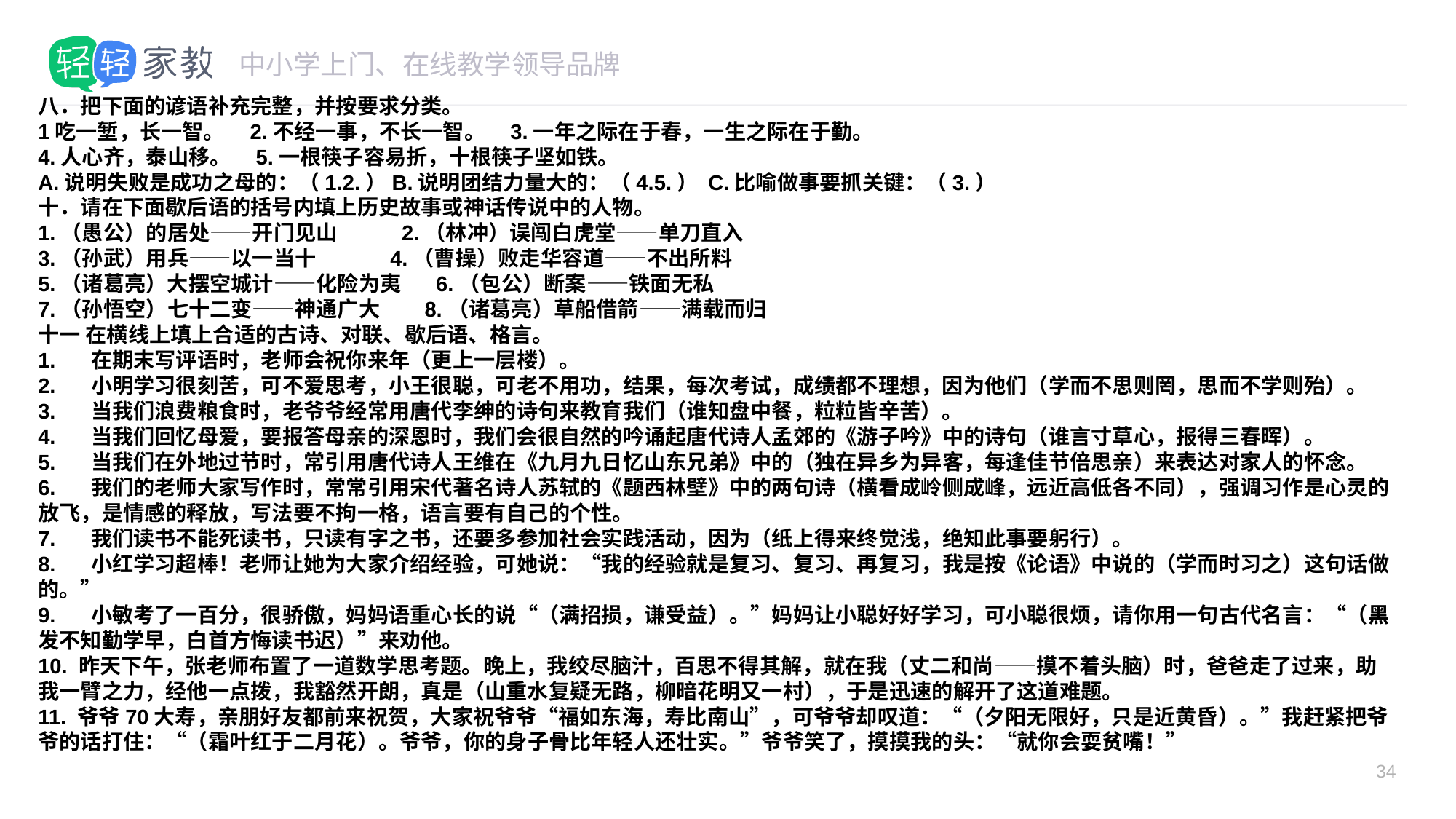

#
八．把下面的谚语补充完整，并按要求分类。
1吃一堑，长一智。    2.不经一事，不长一智。    3.一年之际在于春，一生之际在于勤。
4.人心齐，泰山移。    5.一根筷子容易折，十根筷子坚如铁。
A.说明失败是成功之母的：（1.2.）B.说明团结力量大的：（4.5.） C.比喻做事要抓关键：（3.）
十．请在下面歇后语的括号内填上历史故事或神话传说中的人物。
1.（愚公）的居处——开门见山            2.（林冲）误闯白虎堂——单刀直入
3.（孙武）用兵——以一当十              4.（曹操）败走华容道——不出所料
5.（诸葛亮）大摆空城计——化险为夷      6.（包公）断案——铁面无私
7.（孙悟空）七十二变——神通广大        8.（诸葛亮）草船借箭——满载而归
十一 在横线上填上合适的古诗、对联、歇后语、格言。
1.     在期末写评语时，老师会祝你来年（更上一层楼）。
2.     小明学习很刻苦，可不爱思考，小王很聪，可老不用功，结果，每次考试，成绩都不理想，因为他们（学而不思则罔，思而不学则殆）。
3.     当我们浪费粮食时，老爷爷经常用唐代李绅的诗句来教育我们（谁知盘中餐，粒粒皆辛苦）。
4.     当我们回忆母爱，要报答母亲的深恩时，我们会很自然的吟诵起唐代诗人孟郊的《游子吟》中的诗句（谁言寸草心，报得三春晖）。
5.     当我们在外地过节时，常引用唐代诗人王维在《九月九日忆山东兄弟》中的（独在异乡为异客，每逢佳节倍思亲）来表达对家人的怀念。
6.     我们的老师大家写作时，常常引用宋代著名诗人苏轼的《题西林壁》中的两句诗（横看成岭侧成峰，远近高低各不同），强调习作是心灵的放飞，是情感的释放，写法要不拘一格，语言要有自己的个性。
7.     我们读书不能死读书，只读有字之书，还要多参加社会实践活动，因为（纸上得来终觉浅，绝知此事要躬行）。
8.     小红学习超棒！老师让她为大家介绍经验，可她说：“我的经验就是复习、复习、再复习，我是按《论语》中说的（学而时习之）这句话做的。”
9.     小敏考了一百分，很骄傲，妈妈语重心长的说“（满招损，谦受益）。”妈妈让小聪好好学习，可小聪很烦，请你用一句古代名言：“（黑发不知勤学早，白首方悔读书迟）”来劝他。
10. 昨天下午，张老师布置了一道数学思考题。晚上，我绞尽脑汁，百思不得其解，就在我（丈二和尚——摸不着头脑）时，爸爸走了过来，助我一臂之力，经他一点拨，我豁然开朗，真是（山重水复疑无路，柳暗花明又一村），于是迅速的解开了这道难题。
11. 爷爷70大寿，亲朋好友都前来祝贺，大家祝爷爷“福如东海，寿比南山”，可爷爷却叹道：“（夕阳无限好，只是近黄昏）。”我赶紧把爷爷的话打住：“（霜叶红于二月花）。爷爷，你的身子骨比年轻人还壮实。”爷爷笑了，摸摸我的头：“就你会耍贫嘴！”

34